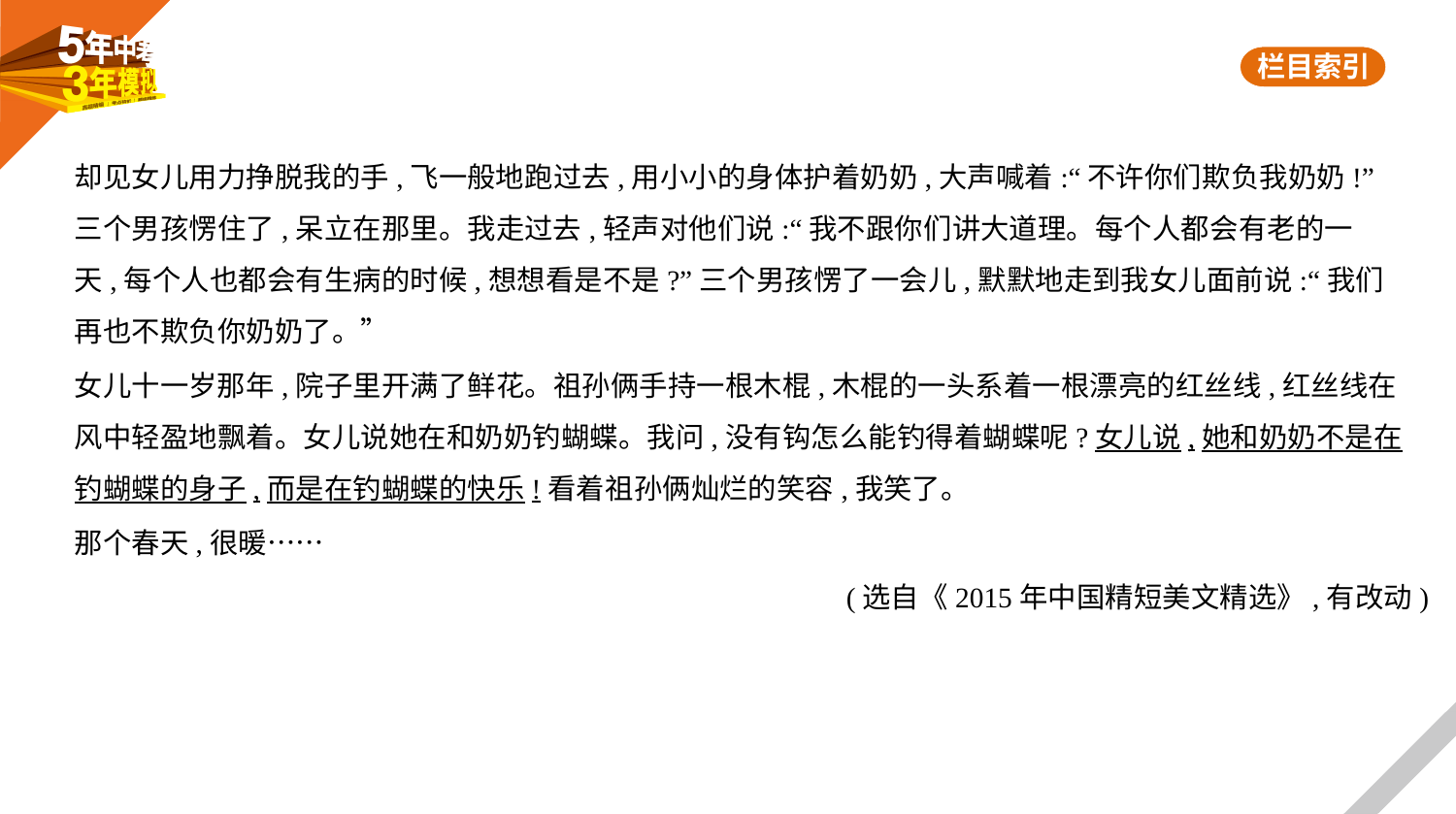

却见女儿用力挣脱我的手,飞一般地跑过去,用小小的身体护着奶奶,大声喊着:“不许你们欺负我奶奶!”
三个男孩愣住了,呆立在那里。我走过去,轻声对他们说:“我不跟你们讲大道理。每个人都会有老的一
天,每个人也都会有生病的时候,想想看是不是?”三个男孩愣了一会儿,默默地走到我女儿面前说:“我们
再也不欺负你奶奶了。”
女儿十一岁那年,院子里开满了鲜花。祖孙俩手持一根木棍,木棍的一头系着一根漂亮的红丝线,红丝线在
风中轻盈地飘着。女儿说她在和奶奶钓蝴蝶。我问,没有钩怎么能钓得着蝴蝶呢?女儿说,她和奶奶不是在
钓蝴蝶的身子,而是在钓蝴蝶的快乐!看着祖孙俩灿烂的笑容,我笑了。
那个春天,很暖……
(选自《2015年中国精短美文精选》,有改动)